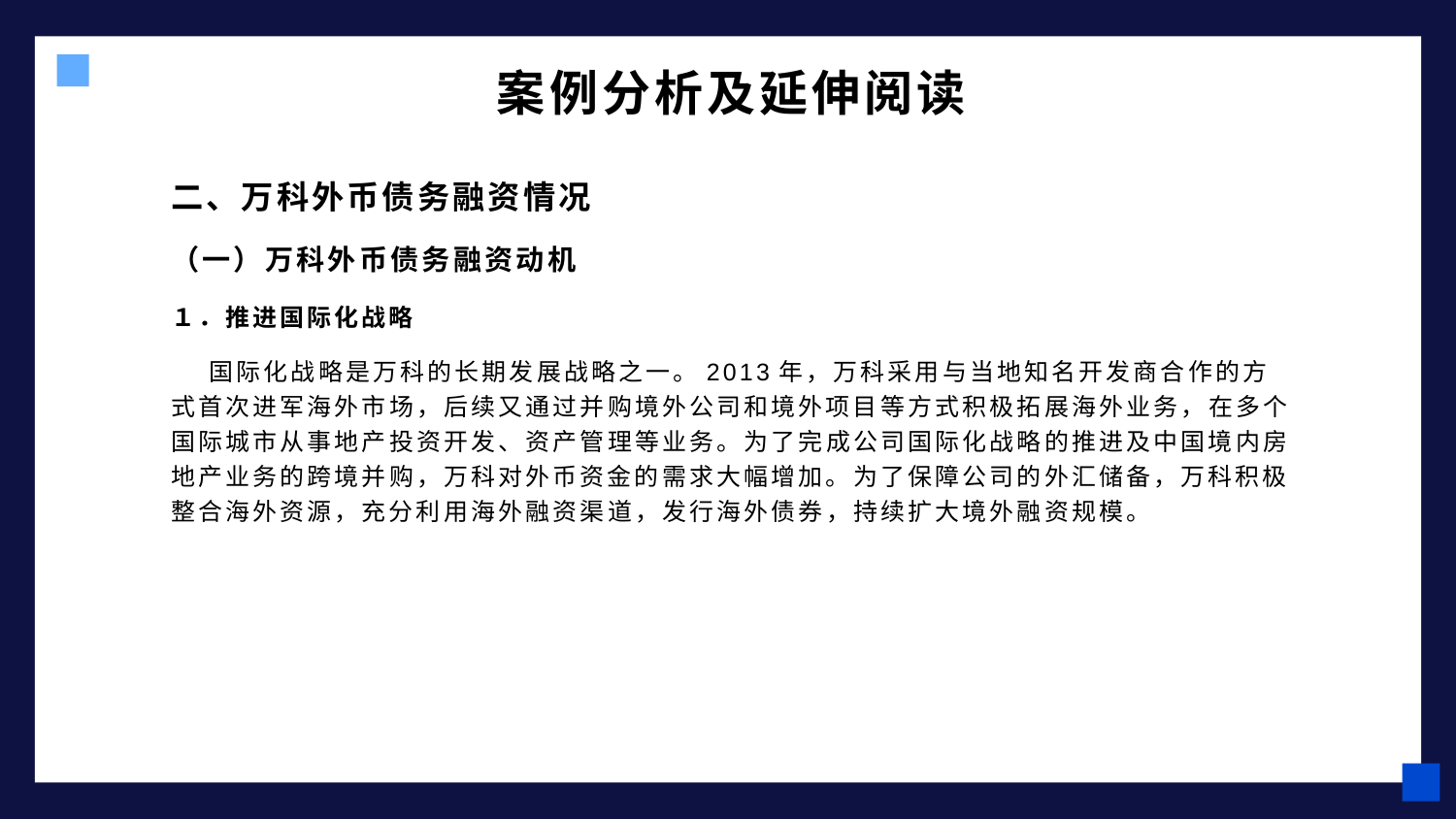

# 案例分析及延伸阅读
二、万科外币债务融资情况
（一）万科外币债务融资动机
１．推进国际化战略
国际化战略是万科的长期发展战略之一。2013年，万科采用与当地知名开发商合作的方式首次进军海外市场，后续又通过并购境外公司和境外项目等方式积极拓展海外业务，在多个国际城市从事地产投资开发、资产管理等业务。为了完成公司国际化战略的推进及中国境内房地产业务的跨境并购，万科对外币资金的需求大幅增加。为了保障公司的外汇储备，万科积极整合海外资源，充分利用海外融资渠道，发行海外债券，持续扩大境外融资规模。